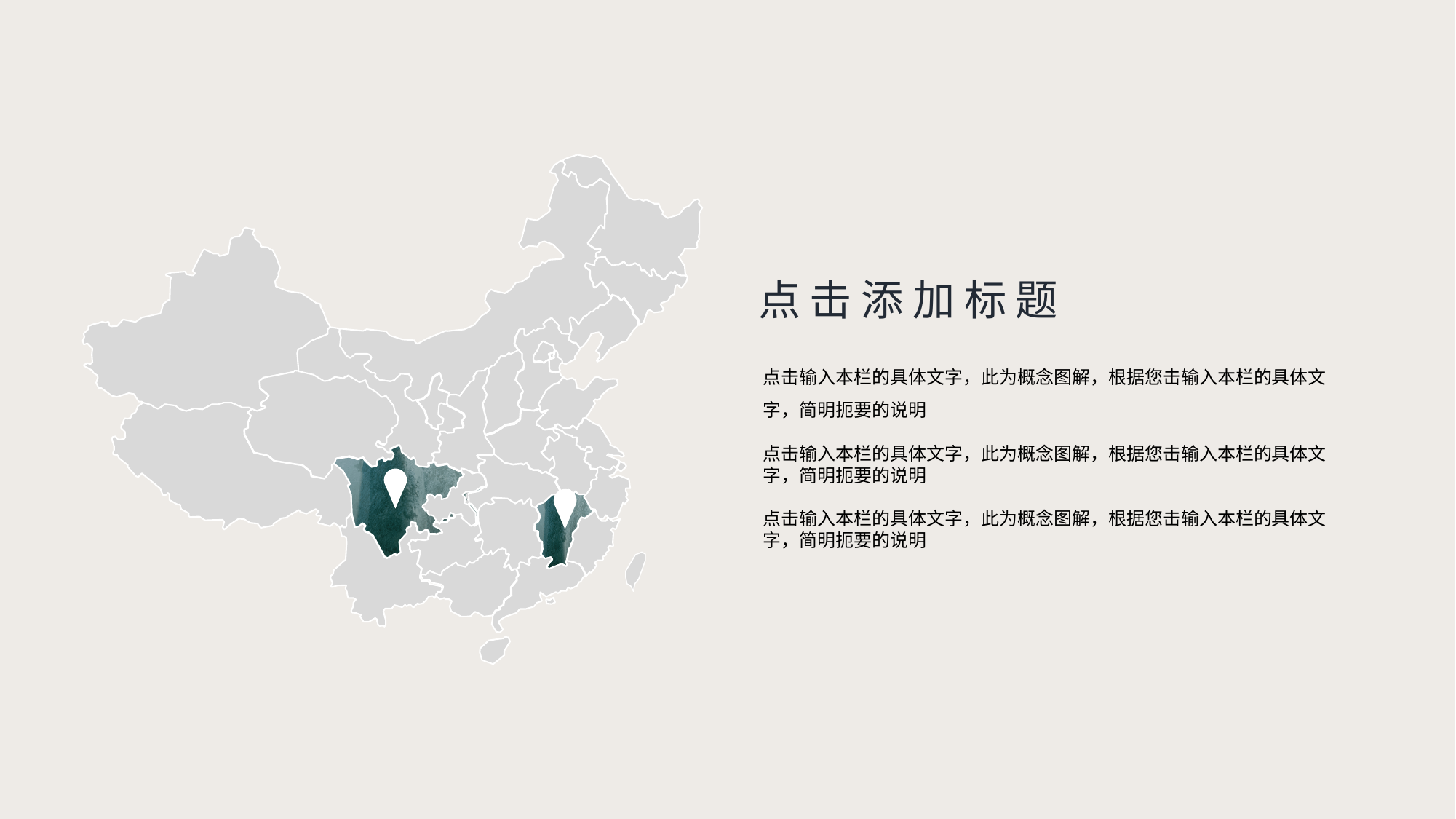

点击添加标题
点击输入本栏的具体文字，此为概念图解，根据您击输入本栏的具体文字，简明扼要的说明

点击输入本栏的具体文字，此为概念图解，根据您击输入本栏的具体文字，简明扼要的说明

点击输入本栏的具体文字，此为概念图解，根据您击输入本栏的具体文字，简明扼要的说明